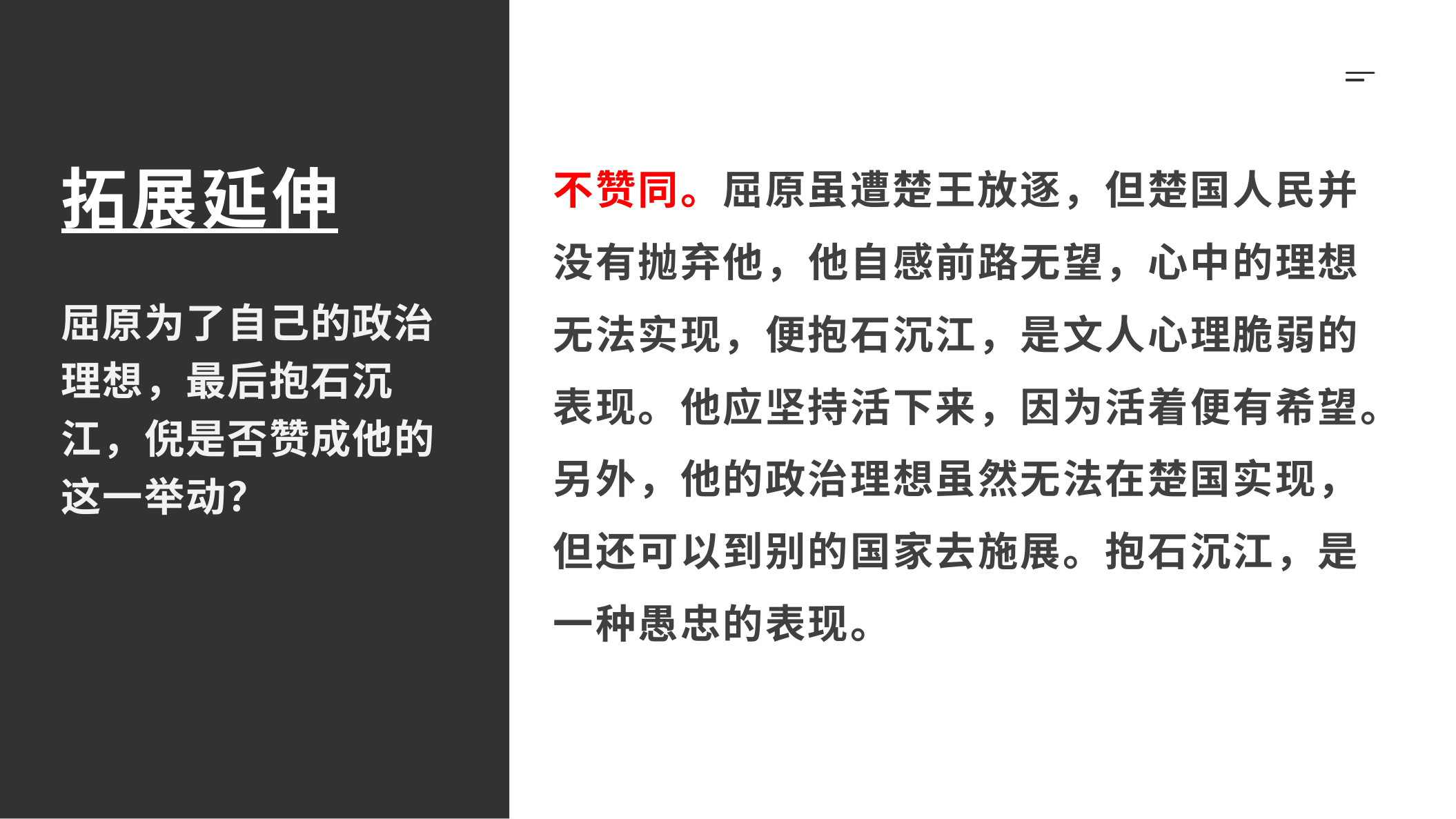

不赞同。屈原虽遭楚王放逐，但楚国人民并没有抛弃他，他自感前路无望，心中的理想无法实现，便抱石沉江，是文人心理脆弱的表现。他应坚持活下来，因为活着便有希望。另外，他的政治理想虽然无法在楚国实现，但还可以到别的国家去施展。抱石沉江，是一种愚忠的表现。
拓展延伸
屈原为了自己的政治理想，最后抱石沉江，倪是否赞成他的这一举动？